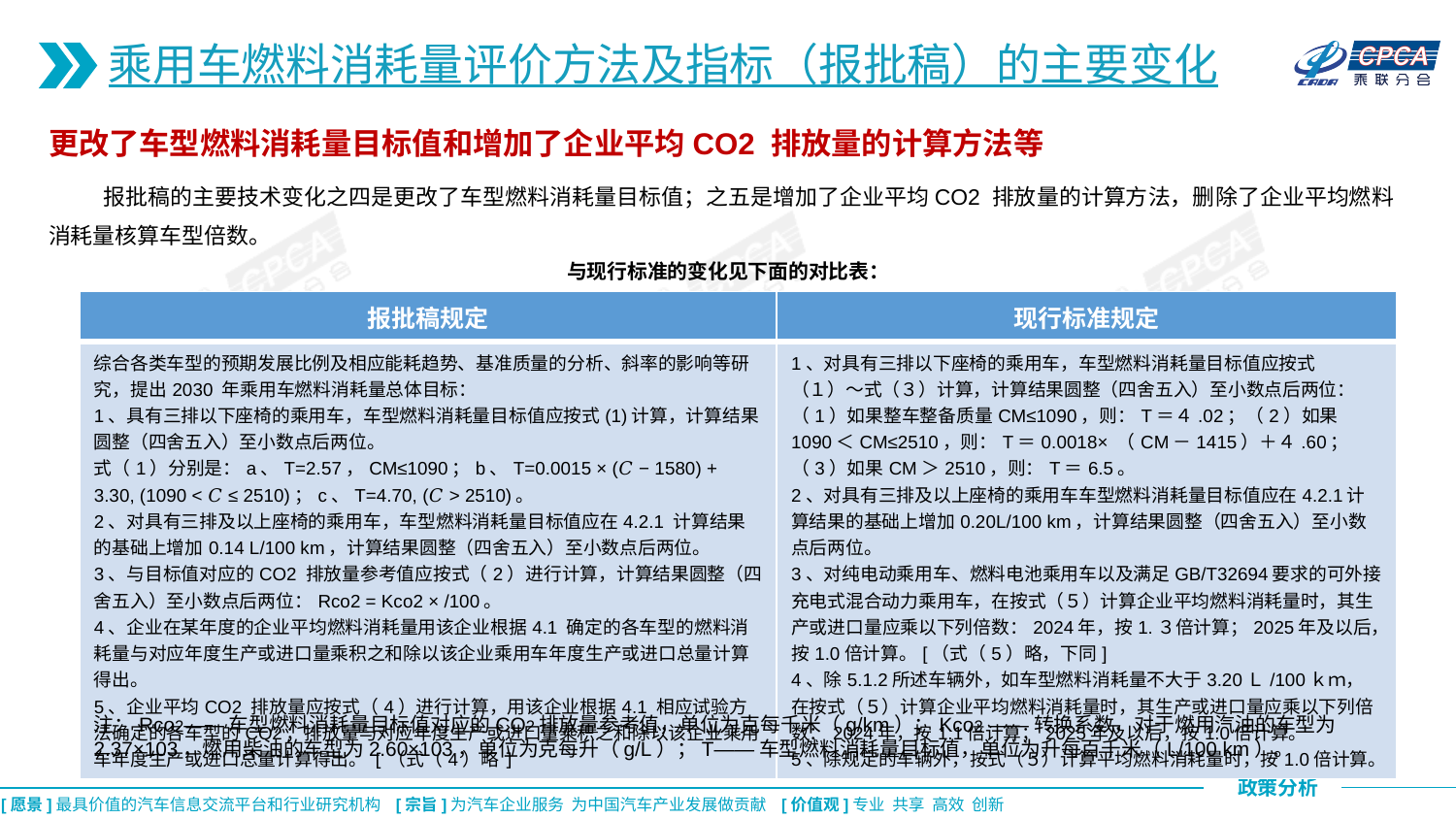

乘用车燃料消耗量评价方法及指标（报批稿）的主要变化
更改了车型燃料消耗量目标值和增加了企业平均CO2 排放量的计算方法等
       报批稿的主要技术变化之四是更改了车型燃料消耗量目标值；之五是增加了企业平均CO2 排放量的计算方法，删除了企业平均燃料消耗量核算车型倍数。
与现行标准的变化见下面的对比表：
| 报批稿规定 | 现行标准规定 |
| --- | --- |
| 综合各类车型的预期发展比例及相应能耗趋势、基准质量的分析、斜率的影响等研究，提出2030 年乘用车燃料消耗量总体目标： 1、具有三排以下座椅的乘用车，车型燃料消耗量目标值应按式(1)计算，计算结果圆整（四舍五入）至小数点后两位。 式（1）分别是：a、T=2.57，CM≤1090；b、T=0.0015 × (𝐶 − 1580) + 3.30, (1090 < 𝐶 ≤ 2510)；c、T=4.70, (𝐶 > 2510)。 2、对具有三排及以上座椅的乘用车，车型燃料消耗量目标值应在4.2.1 计算结果的基础上增加0.14 L/100 km，计算结果圆整（四舍五入）至小数点后两位。 3、与目标值对应的CO2 排放量参考值应按式（2）进行计算，计算结果圆整（四舍五入）至小数点后两位：Rco2 = Kco2 × /100。 4、企业在某年度的企业平均燃料消耗量用该企业根据4.1 确定的各车型的燃料消耗量与对应年度生产或进口量乘积之和除以该企业乘用车年度生产或进口总量计算得出。 5、企业平均CO2 排放量应按式（4）进行计算，用该企业根据4.1 相应试验方法确定的各车型的CO2；排放量与对应年度生产或进口量乘积之和除以该企业乘用车年度生产或进口总量计算得出。[（式（4）略] | 1、对具有三排以下座椅的乘用车，车型燃料消耗量目标值应按式（１）～式（３）计算，计算结果圆整（四舍五入）至小数点后两位：（1）如果整车整备质量CM≤1090，则：T＝４.02；（2）如果1090＜CM≤2510，则：T＝0.0018× （CM－1415）＋４.60；（3）如果CM＞2510，则：T＝6.5。 2、对具有三排及以上座椅的乘用车车型燃料消耗量目标值应在4.2.1计算结果的基础上增加0.20L/100 km，计算结果圆整（四舍五入）至小数点后两位。 3、对纯电动乘用车、燃料电池乘用车以及满足GB/T32694要求的可外接充电式混合动力乘用车，在按式（５）计算企业平均燃料消耗量时，其生产或进口量应乘以下列倍数：2024年，按1.３倍计算；2025年及以后，按1.0倍计算。[（式（5）略，下同] 4、除5.1.2所述车辆外，如车型燃料消耗量不大于3.20Ｌ/100ｋｍ，在按式（５）计算企业平均燃料消耗量时，其生产或进口量应乘以下列倍数：2024年，按1.1倍计算；2025年及以后，按1.0倍计算。 5、除规定的车辆外，按式（５）计算平均燃料消耗量时，按1.0倍计算。 |
注：Rco2——车型燃料消耗量目标值对应的CO2排放量参考值，单位为克每千米（g/km）；Kco2 ——转换系数，对于燃用汽油的车型为2.37×103，燃用柴油的车型为2.60×103，单位为克每升（g/L）；T——车型燃料消耗量目标值，单位为升每百千米（L/100 km）。